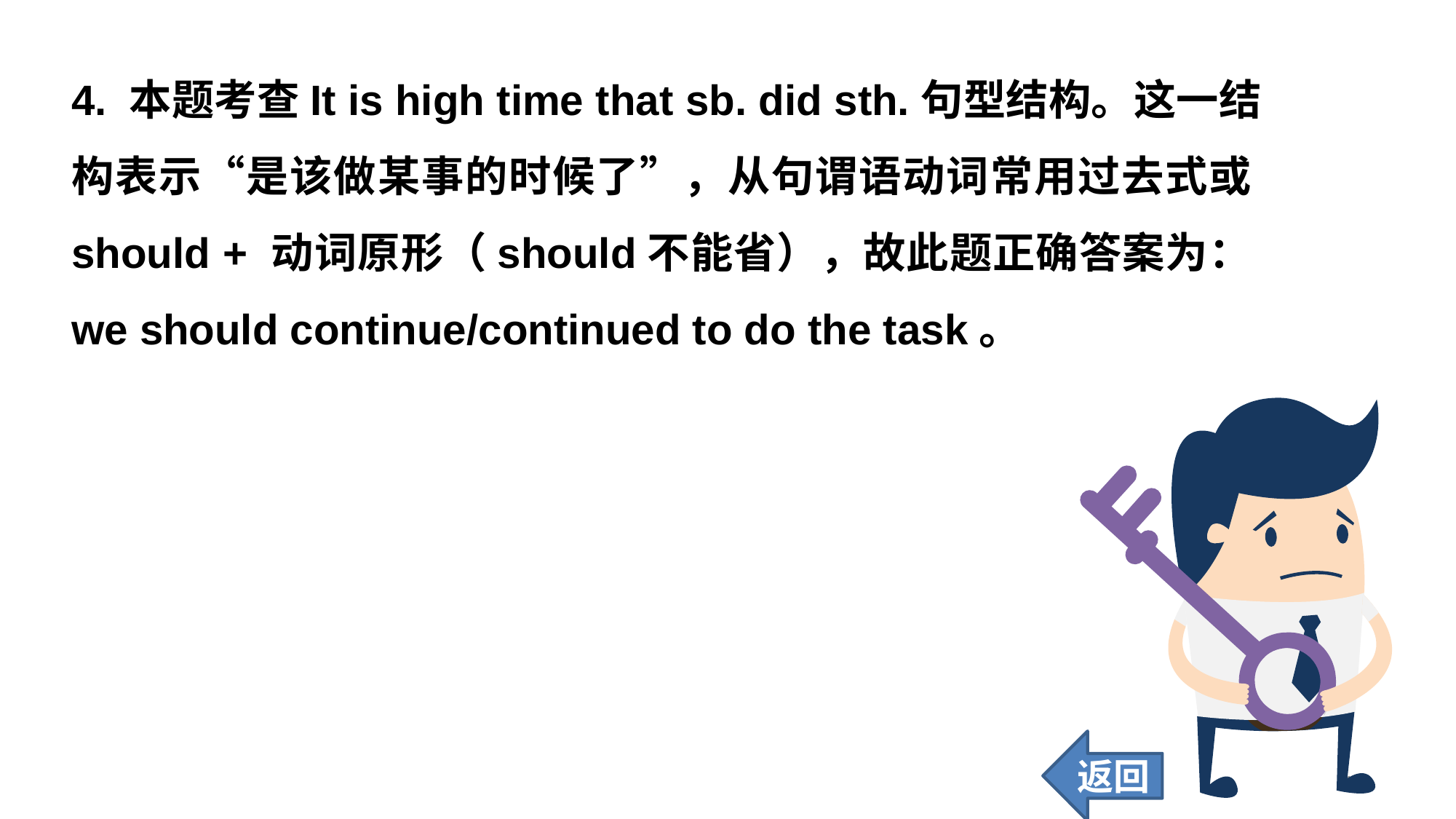

4. 本题考查It is high time that sb. did sth.句型结构。这一结构表示“是该做某事的时候了”，从句谓语动词常用过去式或should + 动词原形（should不能省），故此题正确答案为：we should continue/continued to do the task。

返回
113